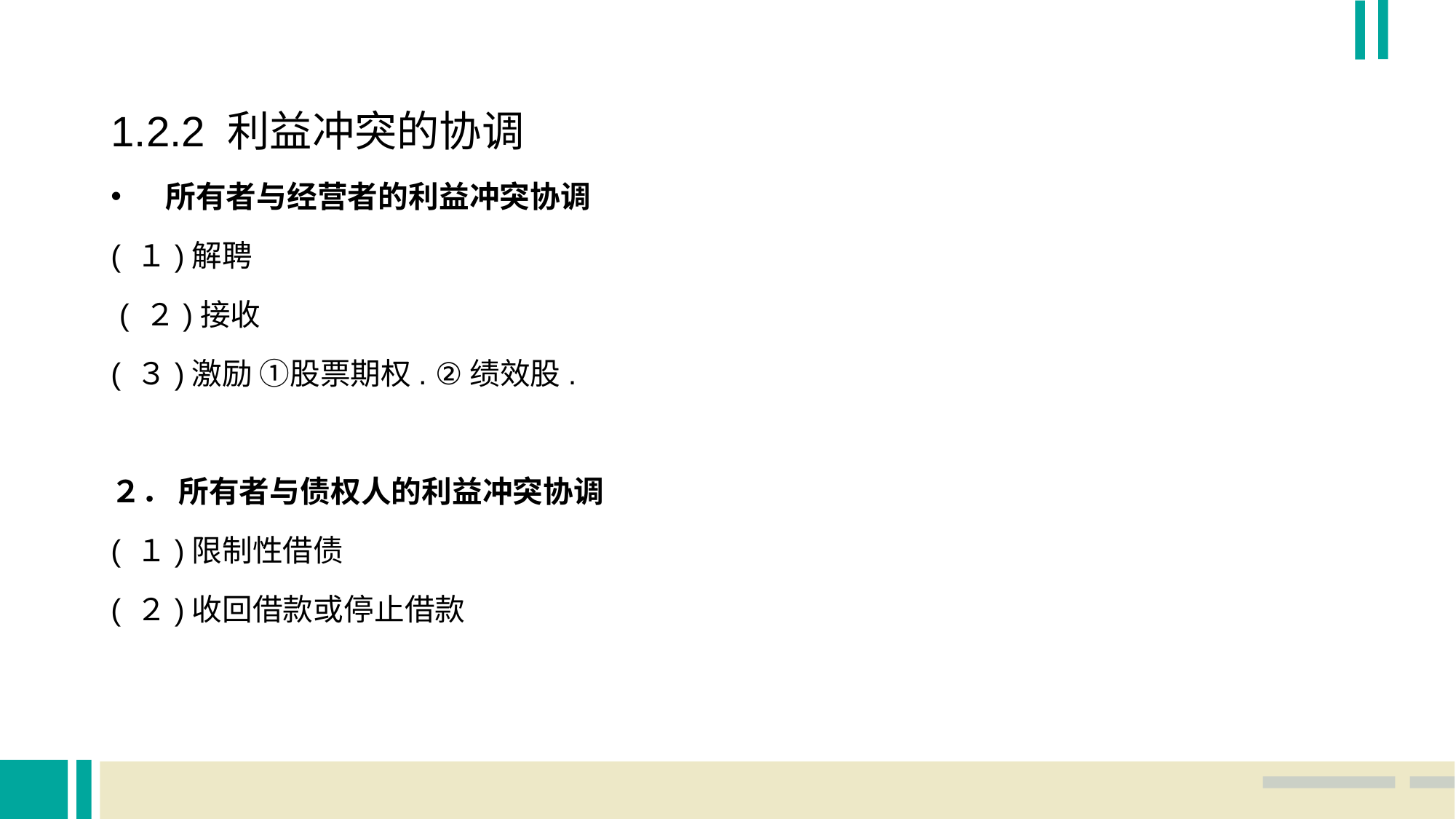

1.2.2 利益冲突的协调
所有者与经营者的利益冲突协调
( １)解聘
 ( ２)接收
( ３)激励 ①股票期权. ②绩效股.

２． 所有者与债权人的利益冲突协调
( １)限制性借债
( ２)收回借款或停止借款